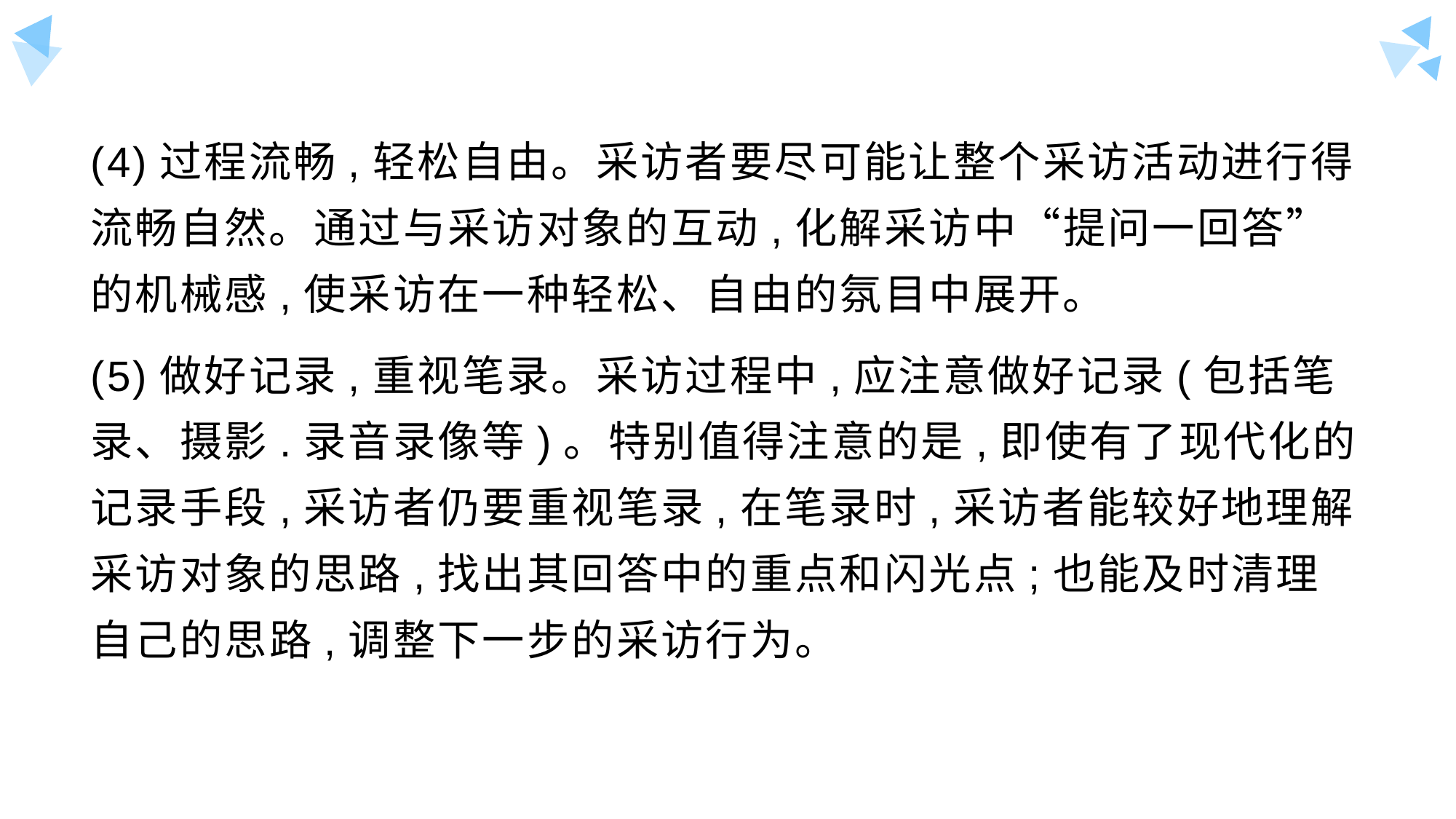

#
(4)过程流畅,轻松自由。采访者要尽可能让整个采访活动进行得流畅自然。通过与采访对象的互动,化解采访中“提问一回答”的机械感,使采访在一种轻松、自由的氛目中展开。
(5)做好记录,重视笔录。采访过程中,应注意做好记录(包括笔录、摄影.录音录像等)。特别值得注意的是,即使有了现代化的记录手段,采访者仍要重视笔录,在笔录时,采访者能较好地理解采访对象的思路,找出其回答中的重点和闪光点;也能及时清理自己的思路,调整下一步的采访行为。